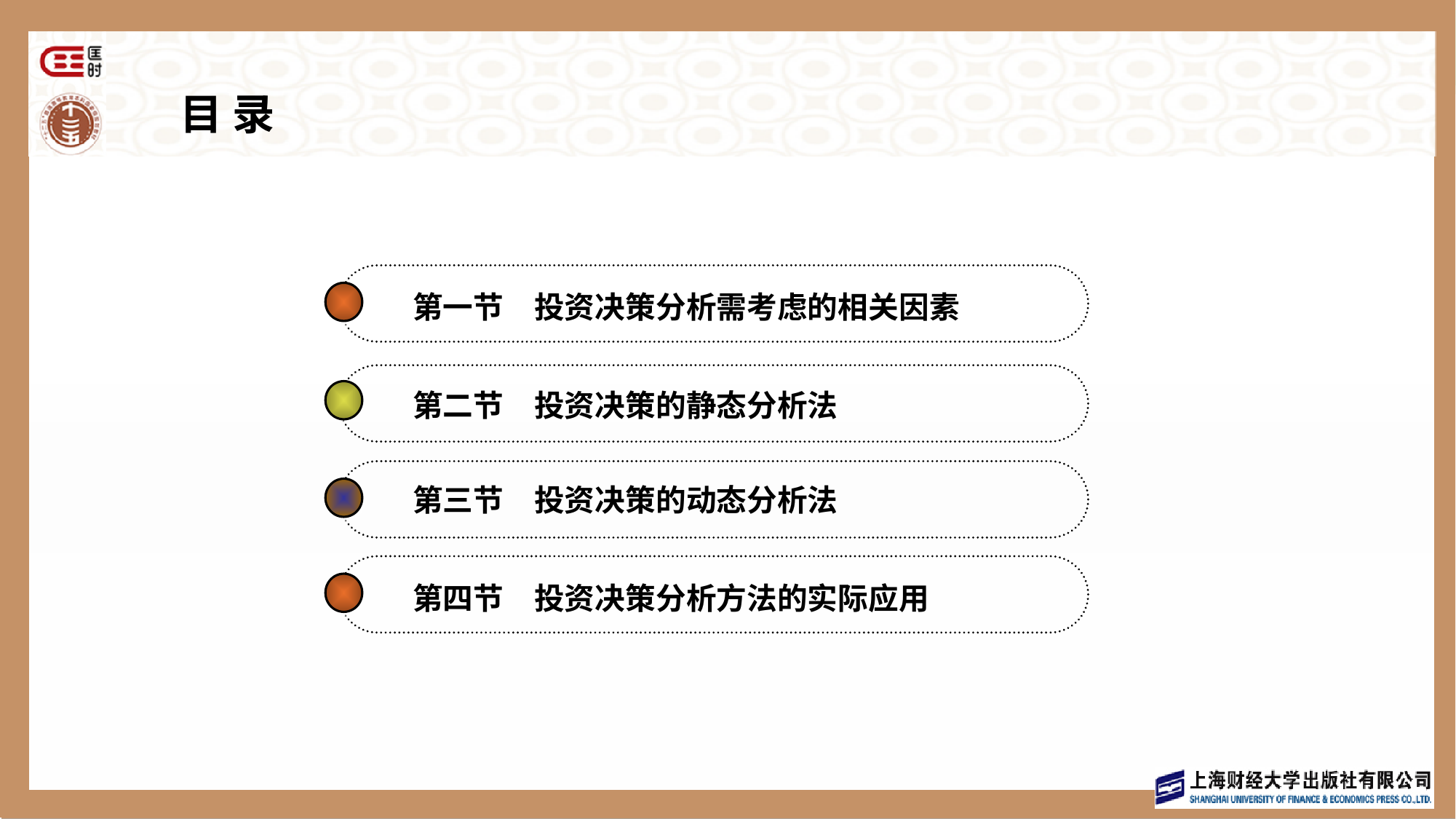

目 录

第一节　投资决策分析需考虑的相关因素

第二节　投资决策的静态分析法

第三节　投资决策的动态分析法

第四节　投资决策分析方法的实际应用